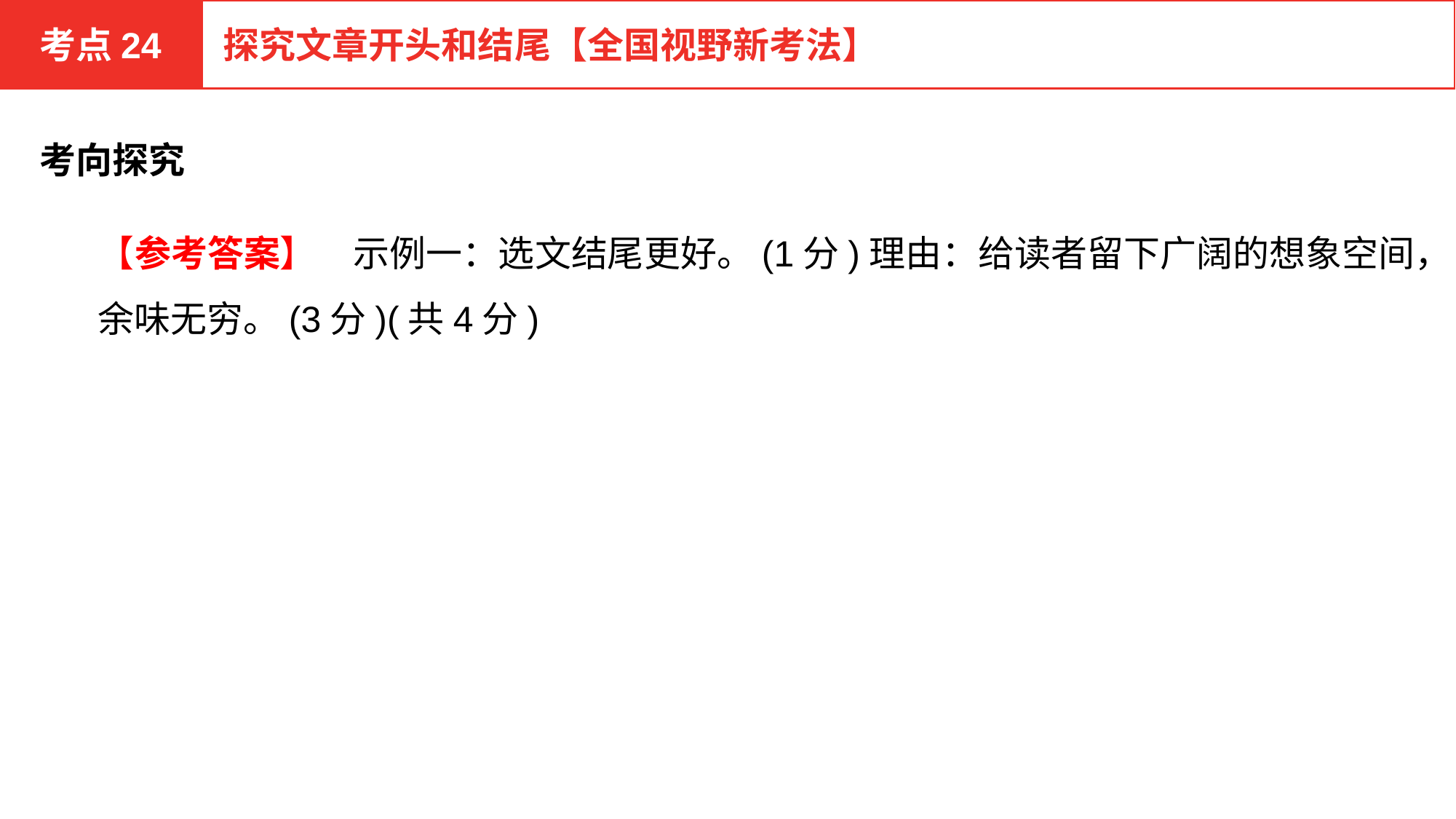

考点24
探究文章开头和结尾【全国视野新考法】
考向探究

【参考答案】　示例一：选文结尾更好。(1分)理由：给读者留下广阔的想象空间，余味无穷。(3分)(共4分)